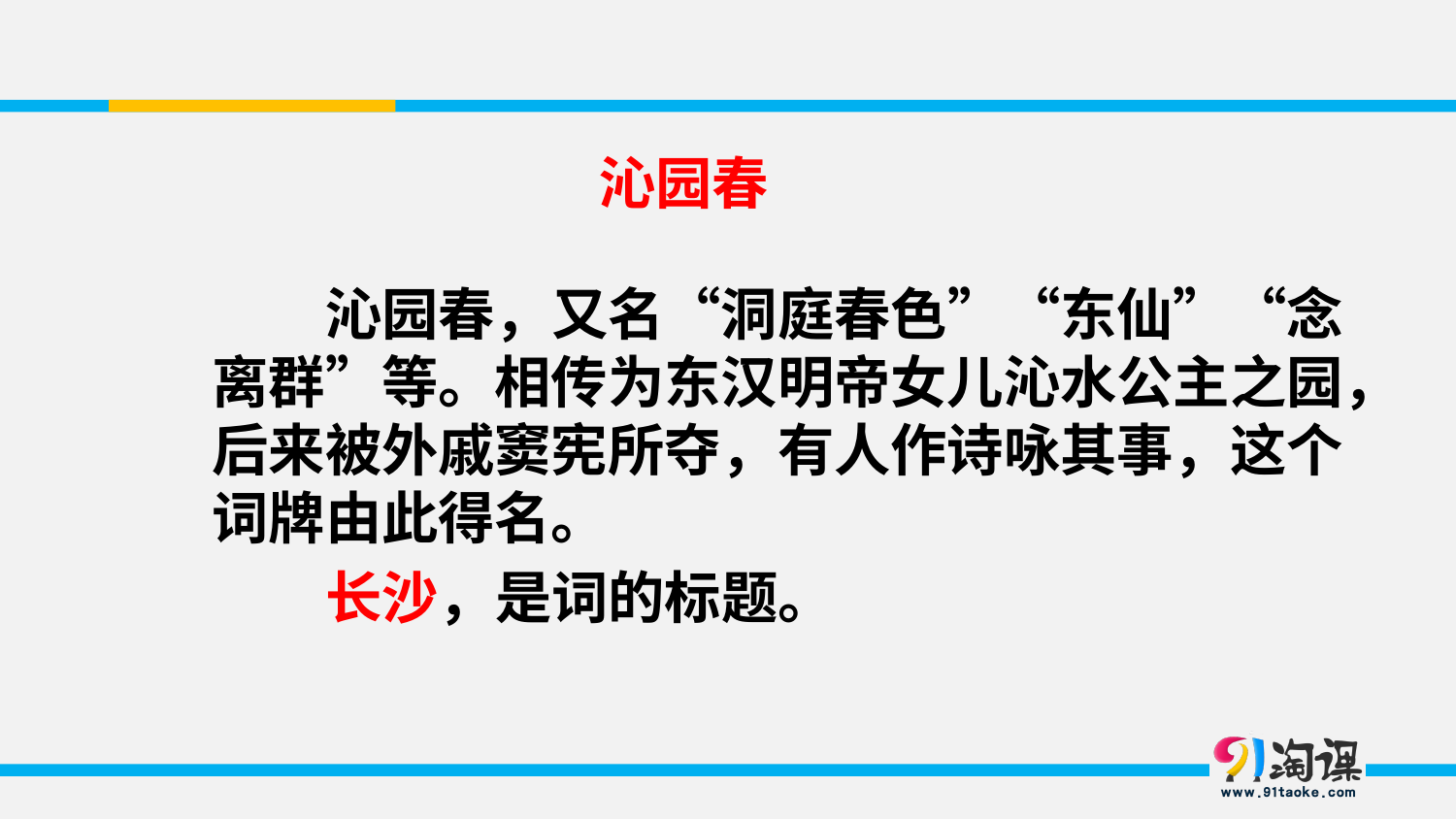

沁园春
            沁园春，又名“洞庭春色”“东仙”“念离群”等。相传为东汉明帝女儿沁水公主之园，后来被外戚窦宪所夺，有人作诗咏其事，这个词牌由此得名。
            长沙，是词的标题。